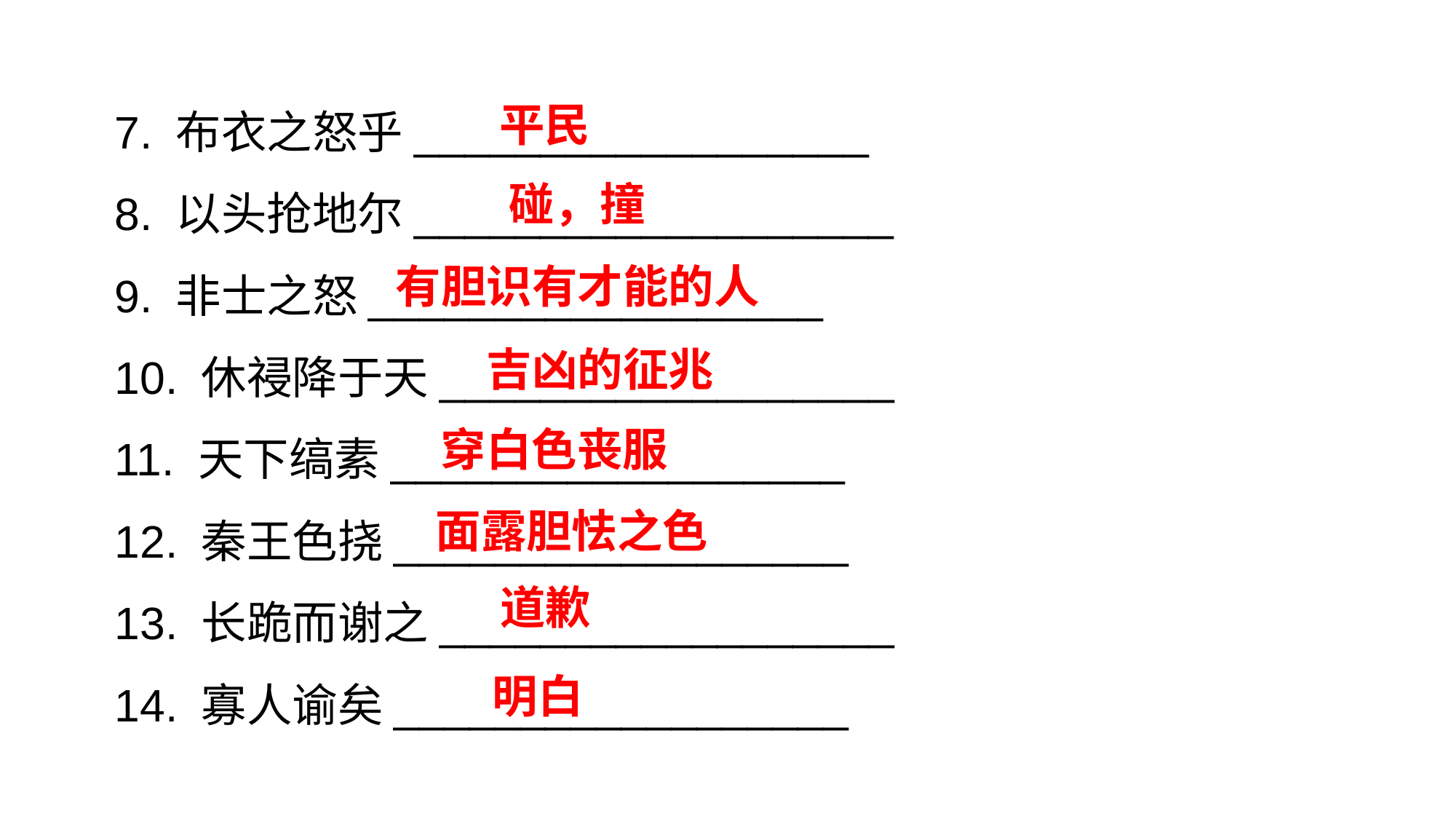

7. 布衣之怒乎__________________
8. 以头抢地尔___________________
9. 非士之怒__________________
10. 休祲降于天__________________
11. 天下缟素__________________
12. 秦王色挠__________________
13. 长跪而谢之__________________
14. 寡人谕矣__________________
平民
碰，撞
有胆识有才能的人
吉凶的征兆
穿白色丧服
面露胆怯之色
道歉
明白